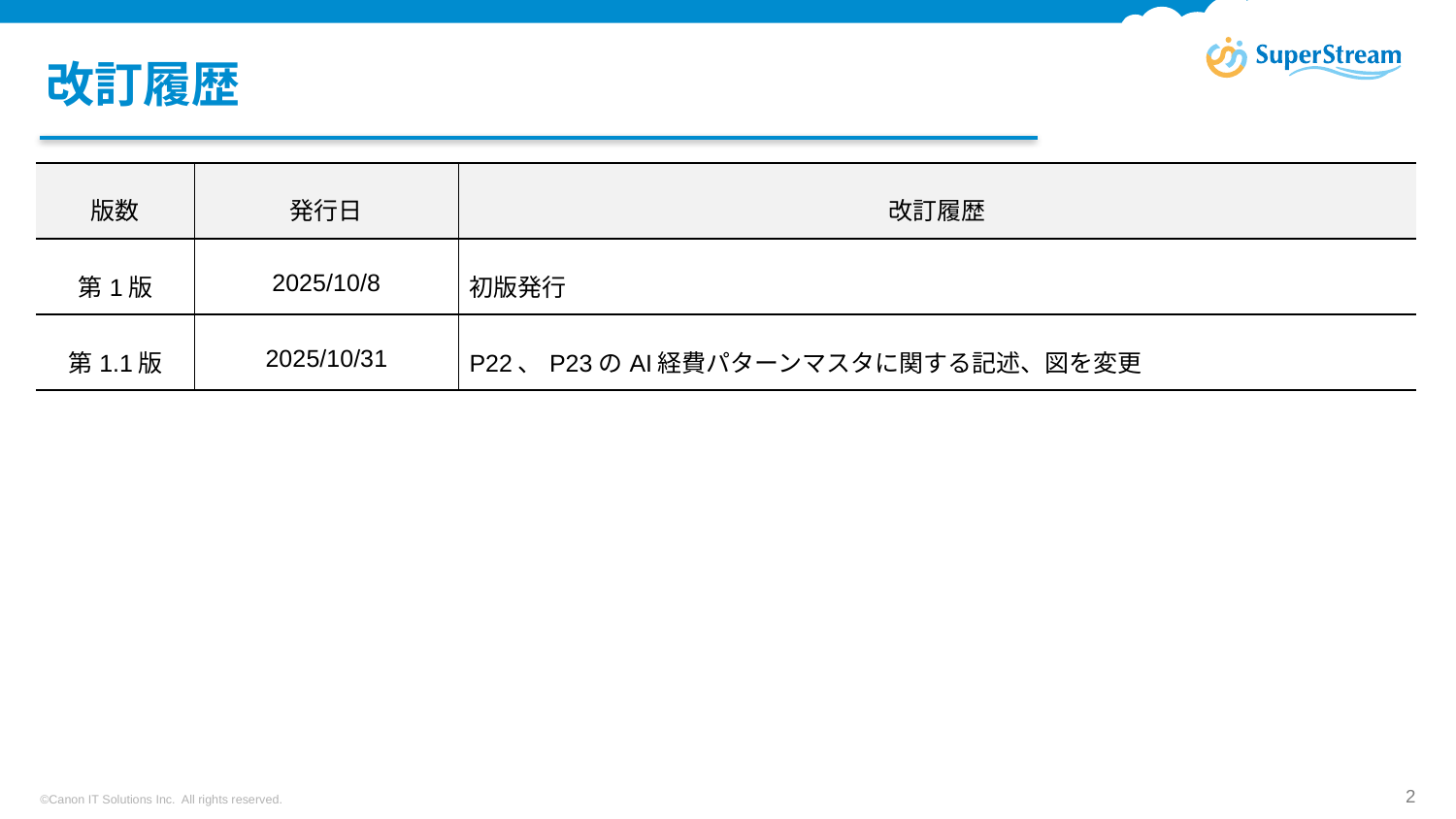

# 改訂履歴
| 版数 | 発行日 | 改訂履歴 |
| --- | --- | --- |
| 第1版 | 2025/10/8 | 初版発行 |
| 第1.1版 | 2025/10/31 | P22、P23のAI経費パターンマスタに関する記述、図を変更 |
P45
©Canon IT Solutions Inc.  All rights reserved.
2